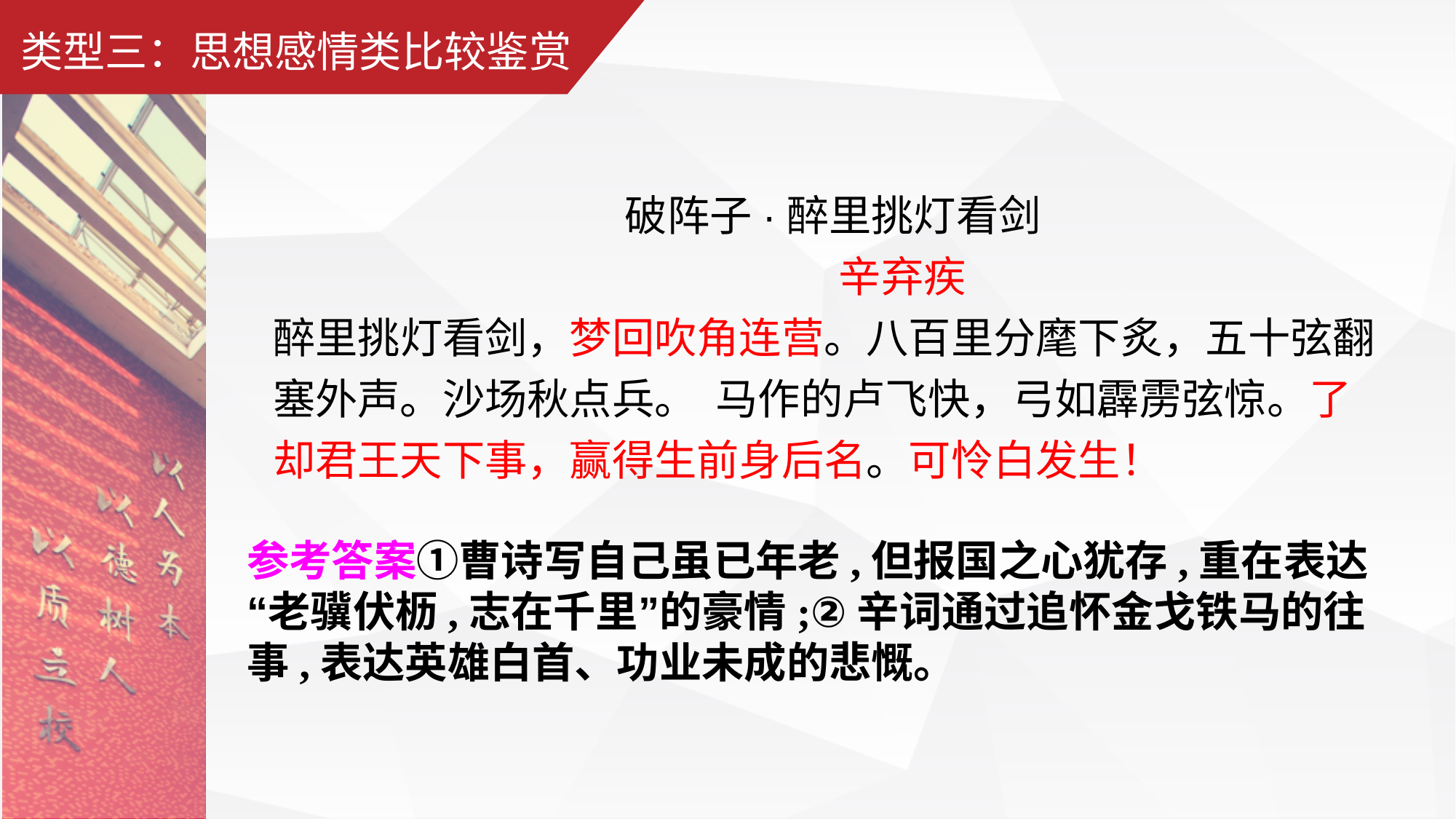

类型三：思想感情类比较鉴赏
破阵子·醉里挑灯看剑
                                               辛弃疾
醉里挑灯看剑，梦回吹角连营。八百里分麾下炙，五十弦翻塞外声。沙场秋点兵。  马作的卢飞快，弓如霹雳弦惊。了却君王天下事，赢得生前身后名。可怜白发生！
参考答案①曹诗写自己虽已年老,但报国之心犹存,重在表达“老骥伏枥,志在千里”的豪情;②辛词通过追怀金戈铁马的往事,表达英雄白首、功业未成的悲慨。